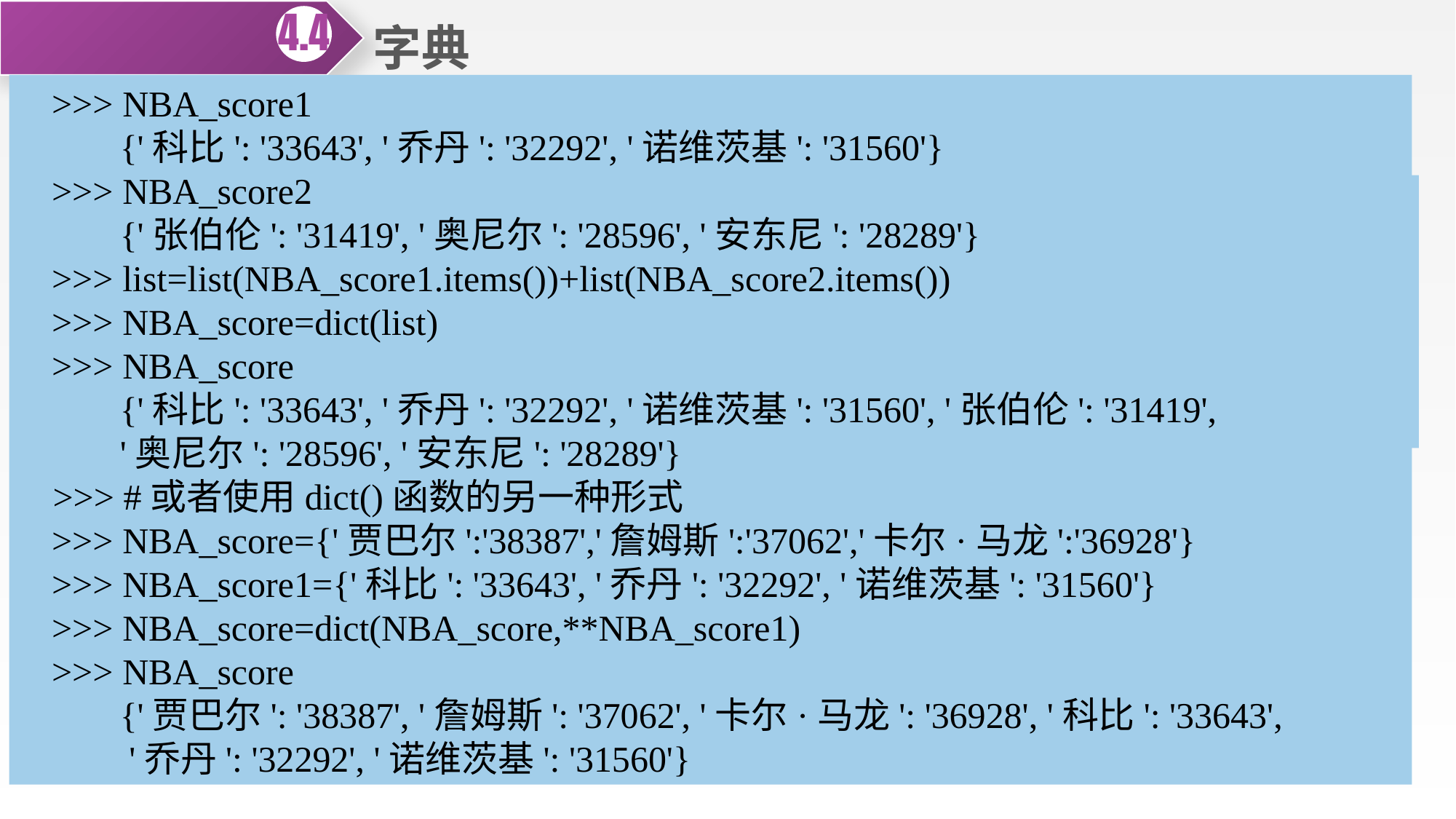

字典

4.4
>>> NBA_score1
    {'科比': '33643', '乔丹': '32292', '诺维茨基': '31560'}
>>> NBA_score2
    {'张伯伦': '31419', '奥尼尔': '28596', '安东尼': '28289'}
>>> list=list(NBA_score1.items())+list(NBA_score2.items())
>>> NBA_score=dict(list)
>>> NBA_score
    {'科比': '33643', '乔丹': '32292', '诺维茨基': '31560', '张伯伦': '31419',
    '奥尼尔': '28596', '安东尼': '28289'}
>>> #或者使用dict()函数的另一种形式
>>> NBA_score={'贾巴尔':'38387','詹姆斯':'37062','卡尔·马龙':'36928'}
>>> NBA_score1={'科比': '33643', '乔丹': '32292', '诺维茨基': '31560'}
>>> NBA_score=dict(NBA_score,**NBA_score1)
>>> NBA_score
    {'贾巴尔': '38387', '詹姆斯': '37062', '卡尔·马龙': '36928', '科比': '33643',
     '乔丹': '32292', '诺维茨基': '31560'}
⑵使用update()方法，语法格式如下：
        dictionary_name.update()
>>> NBA_score2={'张伯伦': '31419', '奥尼尔': '28596', '安东尼': '28289'}
>>> NBA_score.update(NBA_score2)
>>> NBA_score
    {'贾巴尔': '38387', '詹姆斯': '37062', '卡尔·马龙': '36928', '科比': '33643',
    '乔丹': '32292', '诺维茨基': '31560', '张伯伦': '31419', '奥尼尔': '28596',
    '安东尼': '28289'}
⑶使用dict( )函数。
将需要合并的字典的条目转化为列表，合并列表后使用dict()；